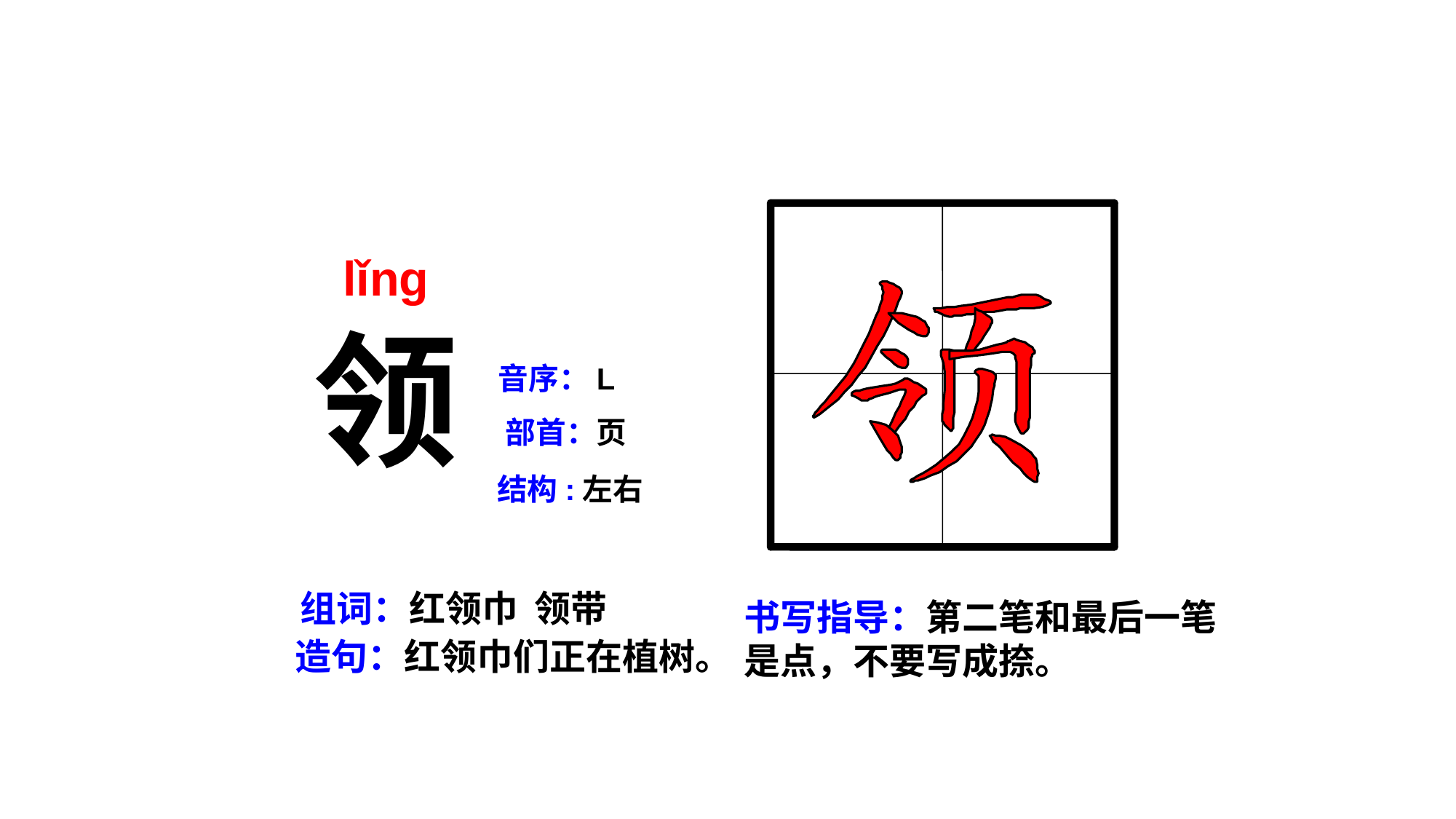

lǐng

领

音序：L

部首：页

结构:左右
组词：红领巾  领带
书写指导：第二笔和最后一笔是点，不要写成捺。
造句：红领巾们正在植树。